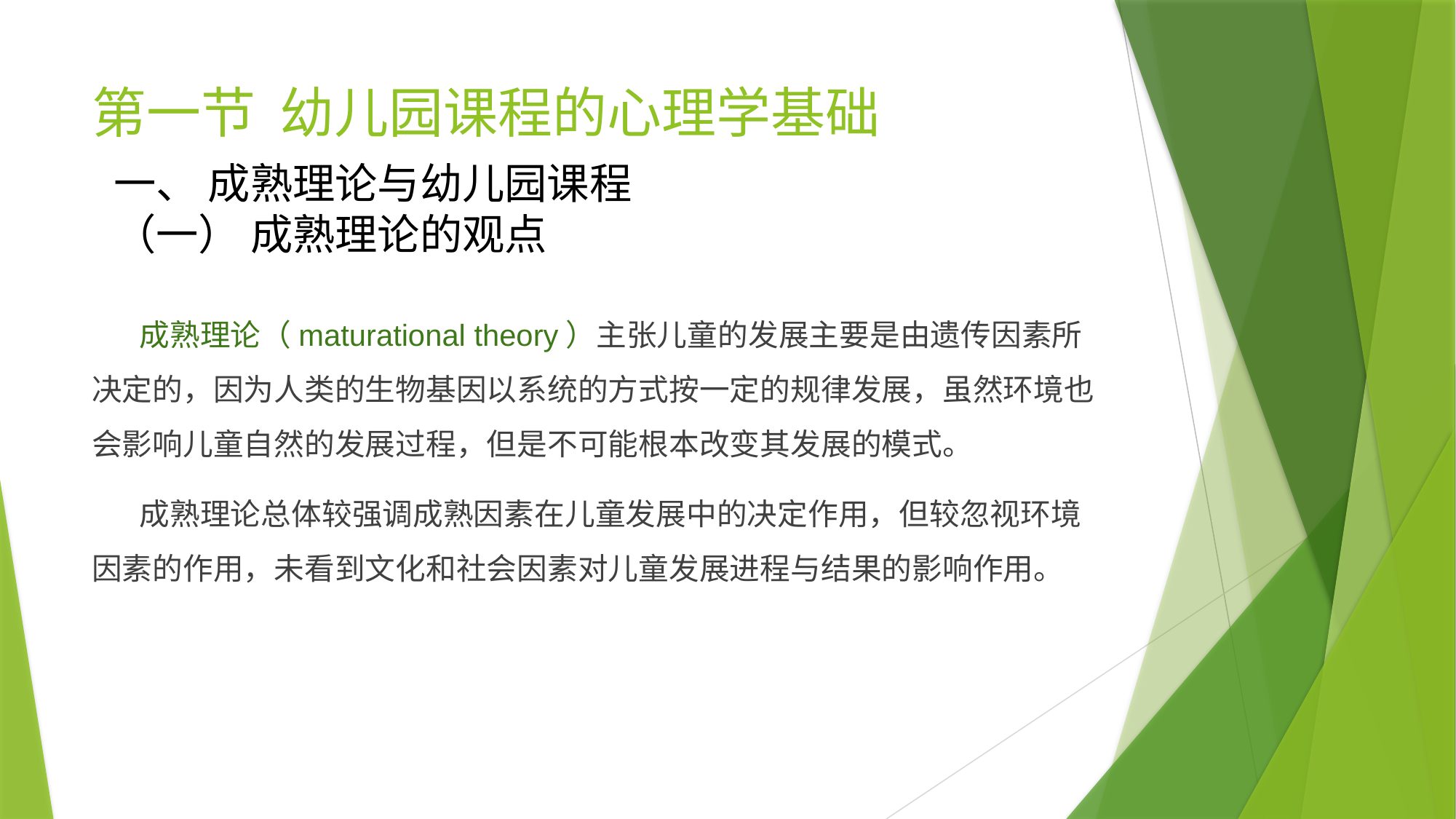

# 第一节  幼儿园课程的心理学基础
一、 成熟理论与幼儿园课程
（一） 成熟理论的观点
      成熟理论（maturational theory）主张儿童的发展主要是由遗传因素所决定的，因为人类的生物基因以系统的方式按一定的规律发展，虽然环境也会影响儿童自然的发展过程，但是不可能根本改变其发展的模式。
      成熟理论总体较强调成熟因素在儿童发展中的决定作用，但较忽视环境因素的作用，未看到文化和社会因素对儿童发展进程与结果的影响作用。